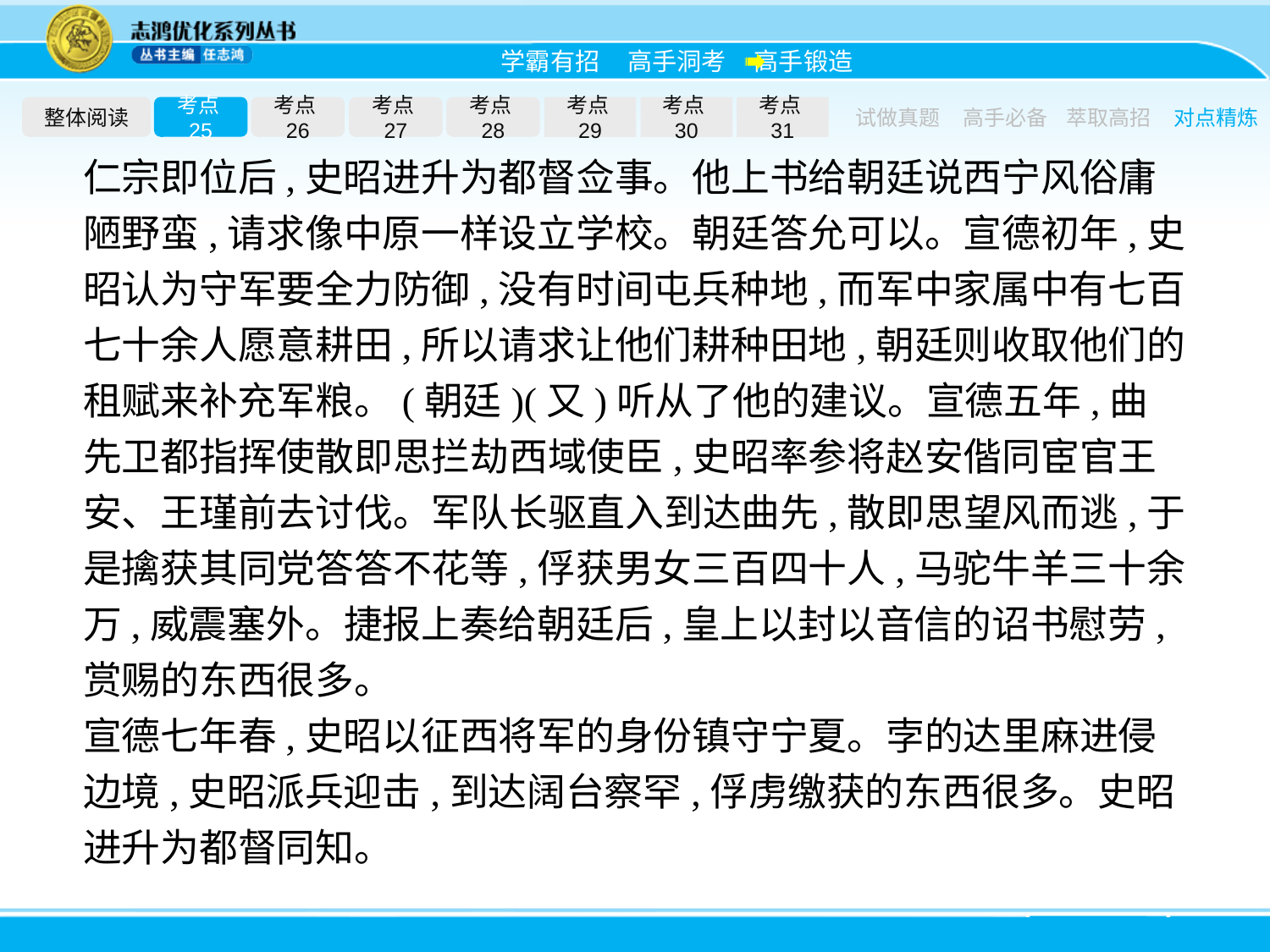

整体阅读
考点25
考点26
考点27
考点28
考点29
考点30
考点31
试做真题
高手必备
萃取高招
对点精炼
仁宗即位后,史昭进升为都督佥事。他上书给朝廷说西宁风俗庸陋野蛮,请求像中原一样设立学校。朝廷答允可以。宣德初年,史昭认为守军要全力防御,没有时间屯兵种地,而军中家属中有七百七十余人愿意耕田,所以请求让他们耕种田地,朝廷则收取他们的租赋来补充军粮。(朝廷)(又)听从了他的建议。宣德五年,曲先卫都指挥使散即思拦劫西域使臣,史昭率参将赵安偕同宦官王安、王瑾前去讨伐。军队长驱直入到达曲先,散即思望风而逃,于是擒获其同党答答不花等,俘获男女三百四十人,马驼牛羊三十余万,威震塞外。捷报上奏给朝廷后,皇上以封以音信的诏书慰劳,赏赐的东西很多。
宣德七年春,史昭以征西将军的身份镇守宁夏。孛的达里麻进侵边境,史昭派兵迎击,到达阔台察罕,俘虏缴获的东西很多。史昭进升为都督同知。